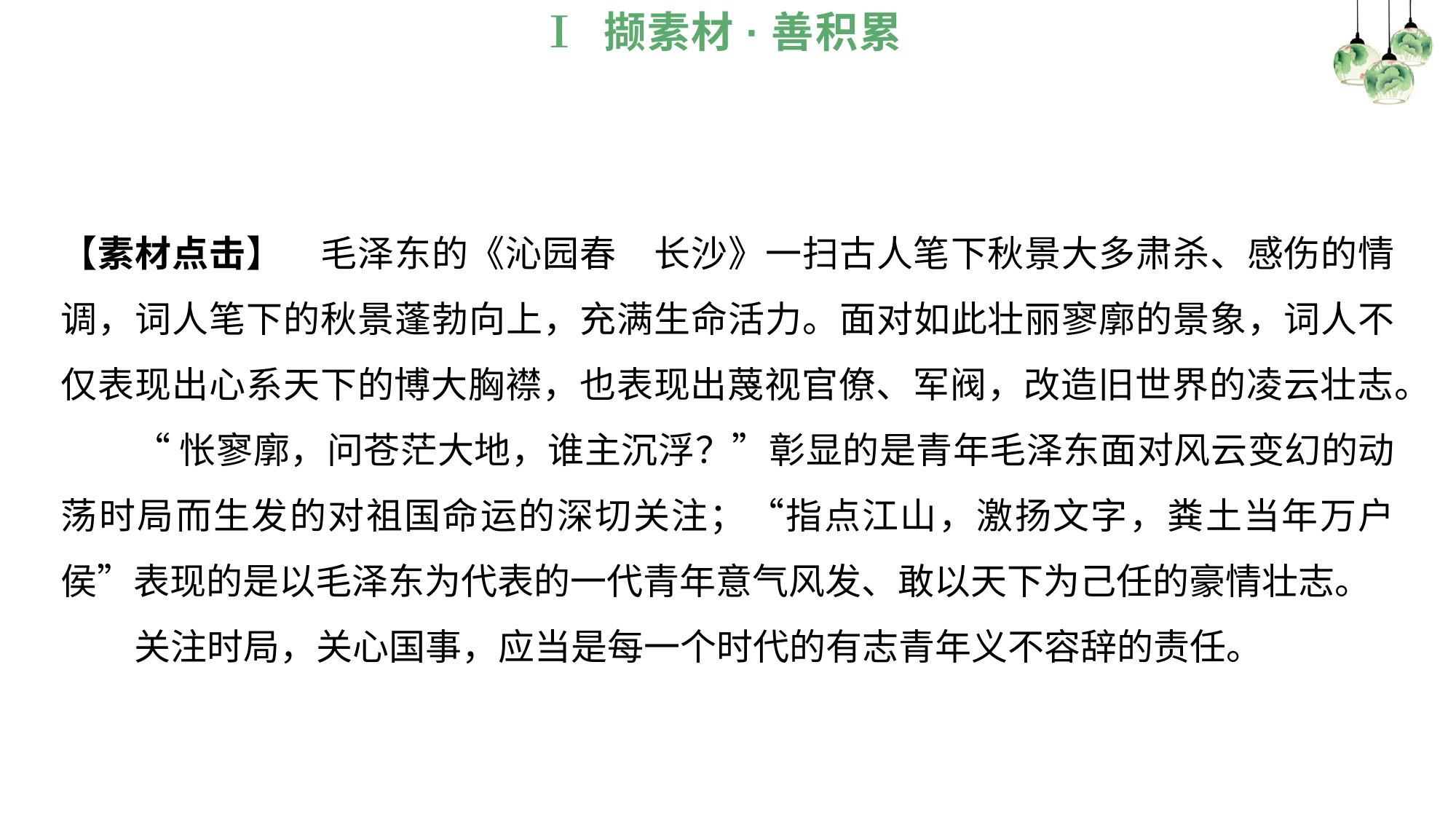

Ⅰ 撷素材·善积累
#
【素材点击】　毛泽东的《沁园春　长沙》一扫古人笔下秋景大多肃杀、感伤的情调，词人笔下的秋景蓬勃向上，充满生命活力。面对如此壮丽寥廓的景象，词人不仅表现出心系天下的博大胸襟，也表现出蔑视官僚、军阀，改造旧世界的凌云壮志。
“怅寥廓，问苍茫大地，谁主沉浮？”彰显的是青年毛泽东面对风云变幻的动荡时局而生发的对祖国命运的深切关注；“指点江山，激扬文字，粪土当年万户侯”表现的是以毛泽东为代表的一代青年意气风发、敢以天下为己任的豪情壮志。
关注时局，关心国事，应当是每一个时代的有志青年义不容辞的责任。